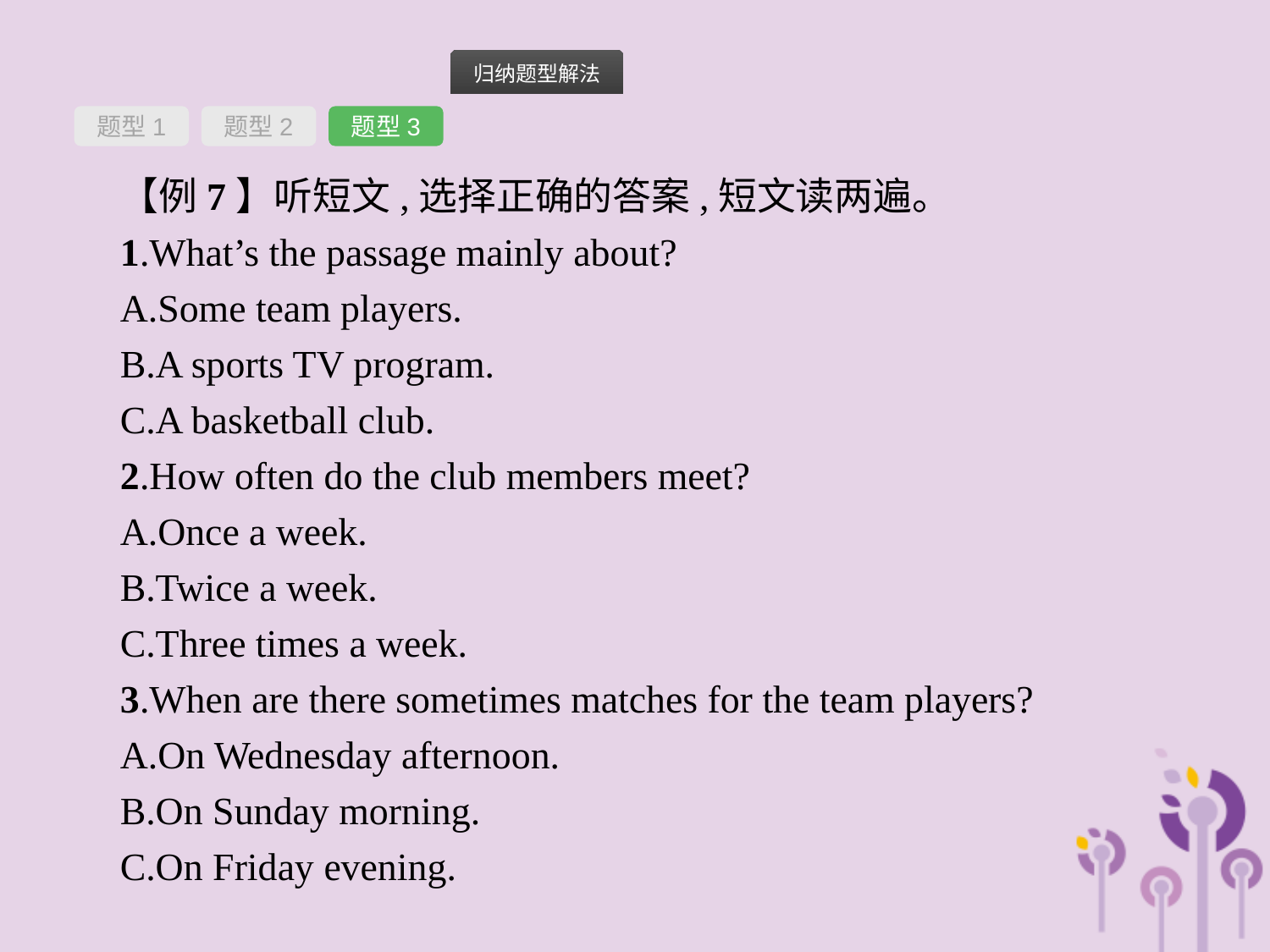

题型1
题型2
题型3
【例7】听短文,选择正确的答案,短文读两遍。
1.What’s the passage mainly about?
A.Some team players.
B.A sports TV program.
C.A basketball club.
2.How often do the club members meet?
A.Once a week.
B.Twice a week.
C.Three times a week.
3.When are there sometimes matches for the team players?
A.On Wednesday afternoon.
B.On Sunday morning.
C.On Friday evening.